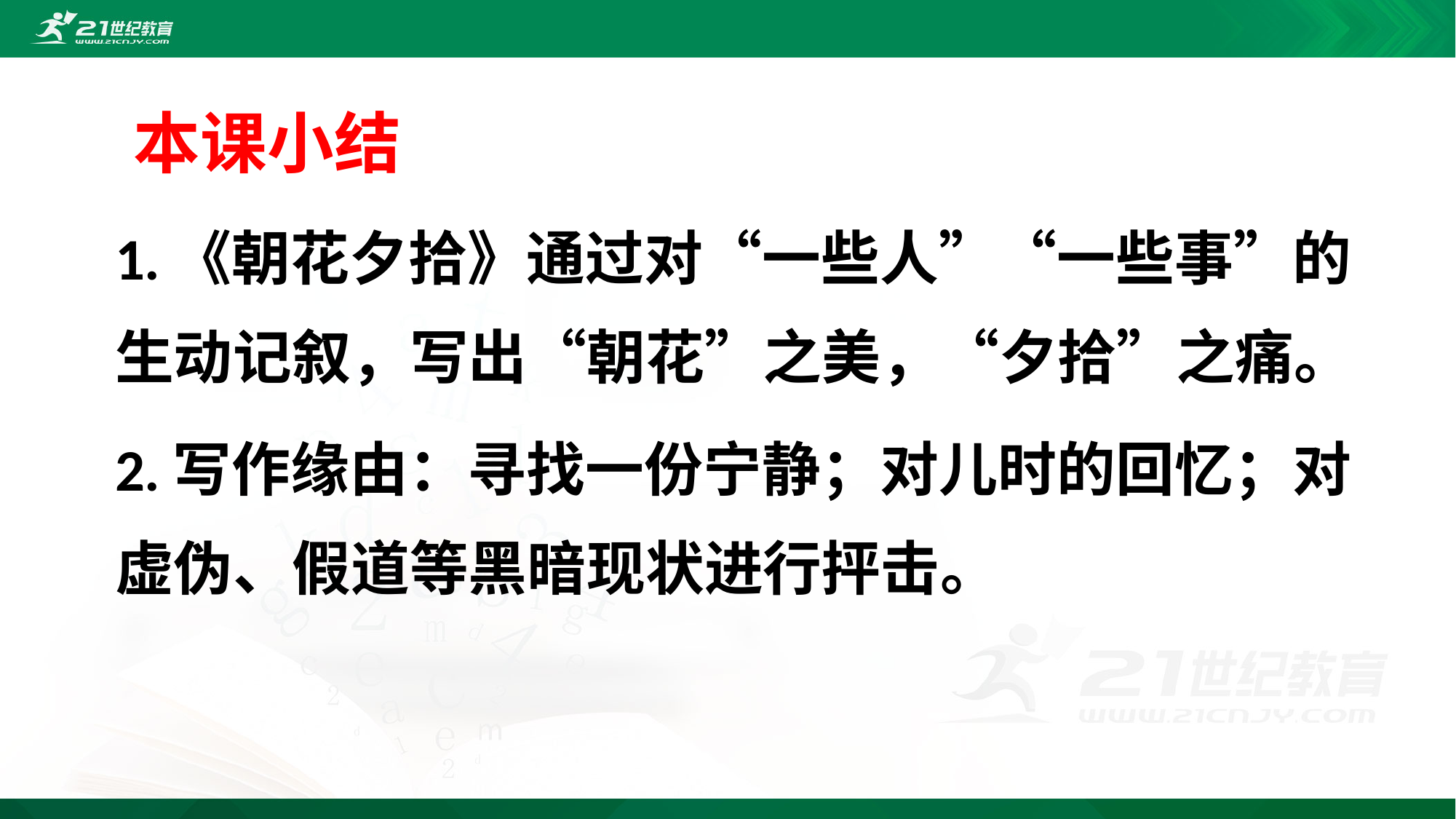

本课小结
1.《朝花夕拾》通过对“一些人”“一些事”的生动记叙，写出“朝花”之美，“夕拾”之痛。
2.写作缘由：寻找一份宁静；对儿时的回忆；对虚伪、假道等黑暗现状进行抨击。